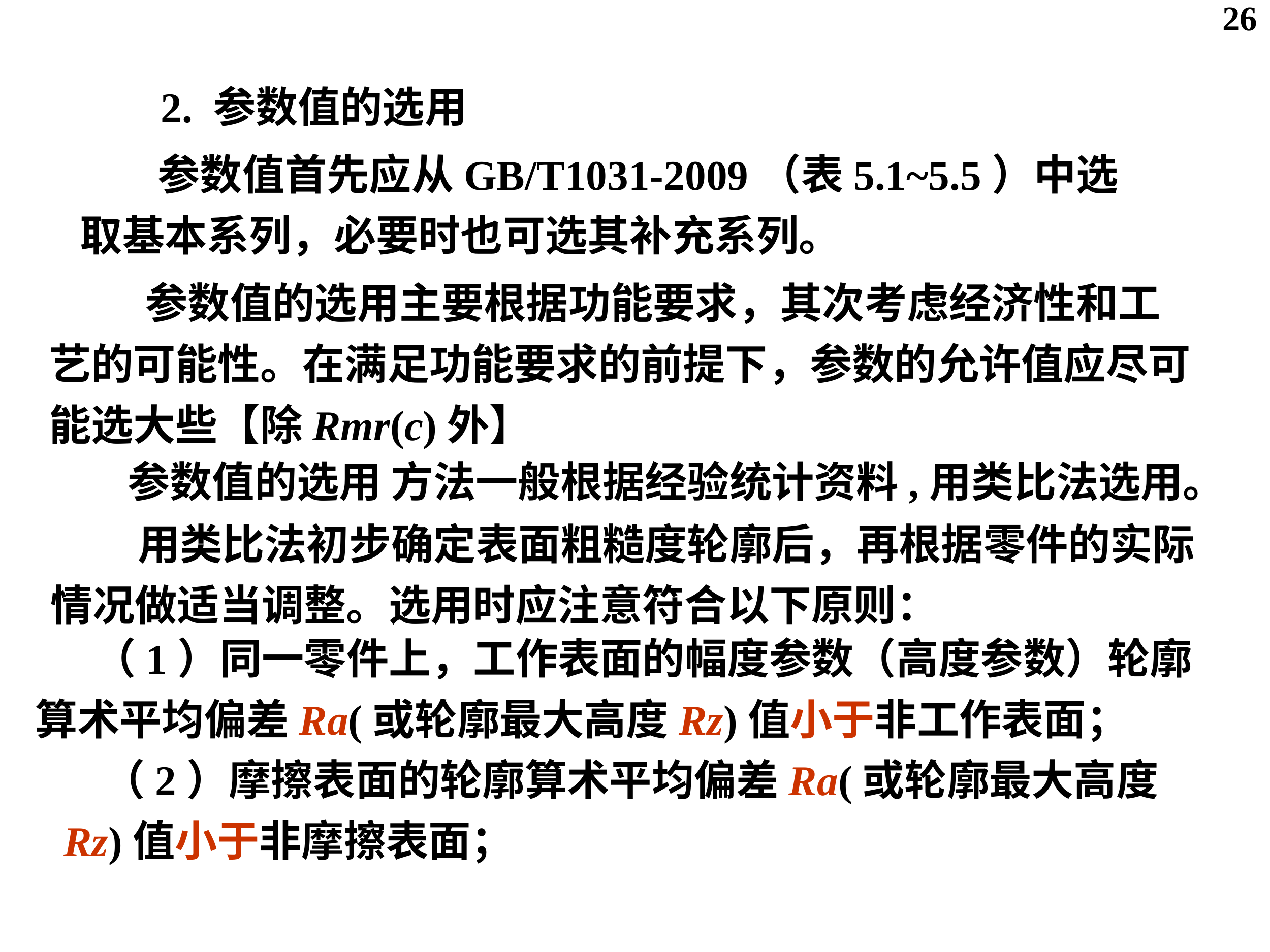

26
2. 参数值的选用
       参数值首先应从GB/T1031-2009（表5.1~5.5）中选取基本系列，必要时也可选其补充系列。
         参数值的选用主要根据功能要求，其次考虑经济性和工艺的可能性。在满足功能要求的前提下，参数的允许值应尽可能选大些【除Rmr(c)外】
参数值的选用 方法一般根据经验统计资料,用类比法选用。
        用类比法初步确定表面粗糙度轮廓后，再根据零件的实际情况做适当调整。选用时应注意符合以下原则：
     （1）同一零件上，工作表面的幅度参数（高度参数）轮廓算术平均偏差Ra(或轮廓最大高度Rz)值小于非工作表面；
   （2）摩擦表面的轮廓算术平均偏差Ra(或轮廓最大高度Rz)值小于非摩擦表面；